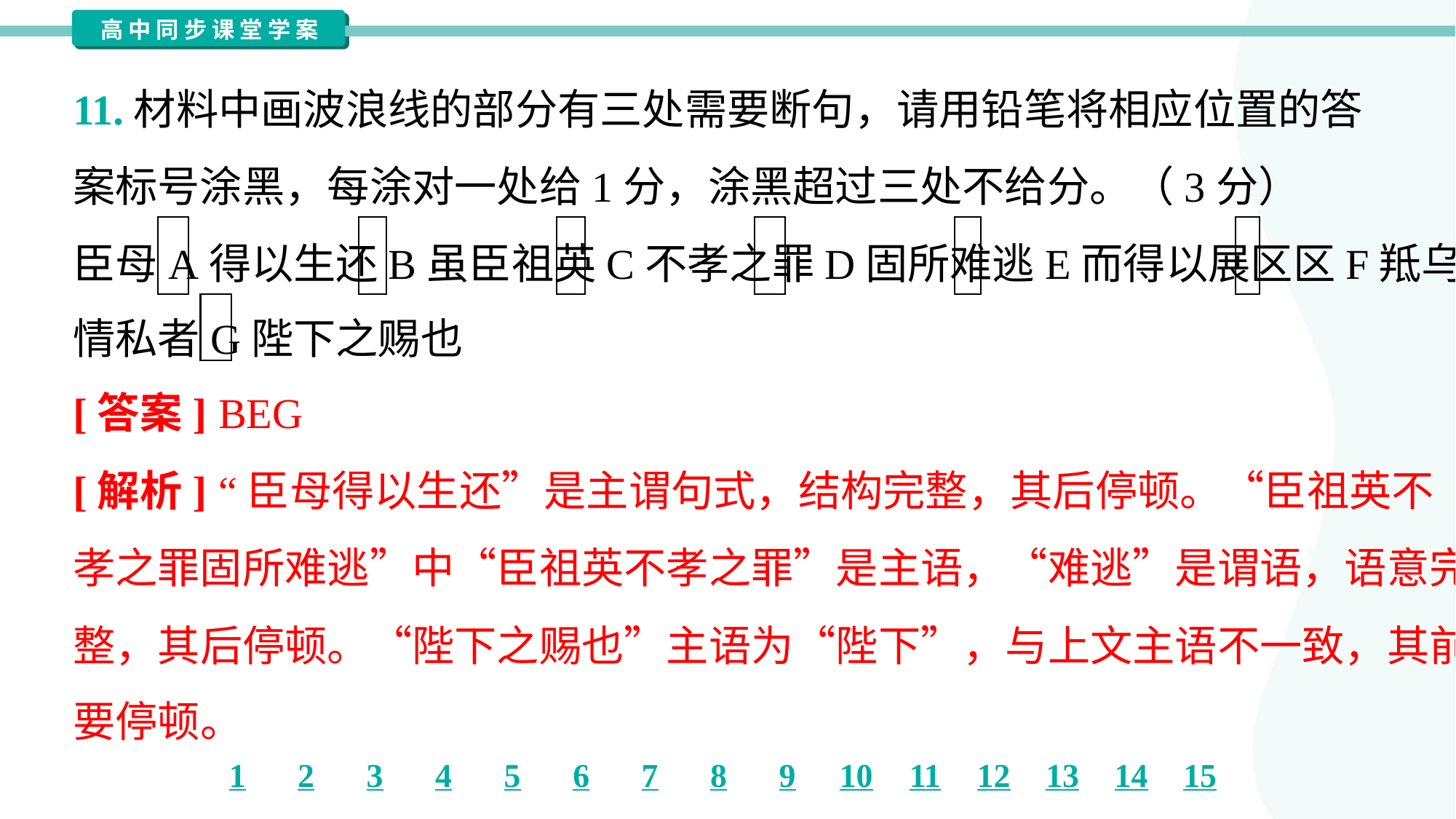

11.材料中画波浪线的部分有三处需要断句，请用铅笔将相应位置的答
案标号涂黑，每涂对一处给1分，涂黑超过三处不给分。（3分）
臣母A得以生还B虽臣祖英C不孝之罪D固所难逃E而得以展区区F羝乌
情私者G陛下之赐也

[答案] BEG
[解析] “臣母得以生还”是主谓句式，结构完整，其后停顿。“臣祖英不
孝之罪固所难逃”中“臣祖英不孝之罪”是主语，“难逃”是谓语，语意完
整，其后停顿。“陛下之赐也”主语为“陛下”，与上文主语不一致，其前
要停顿。